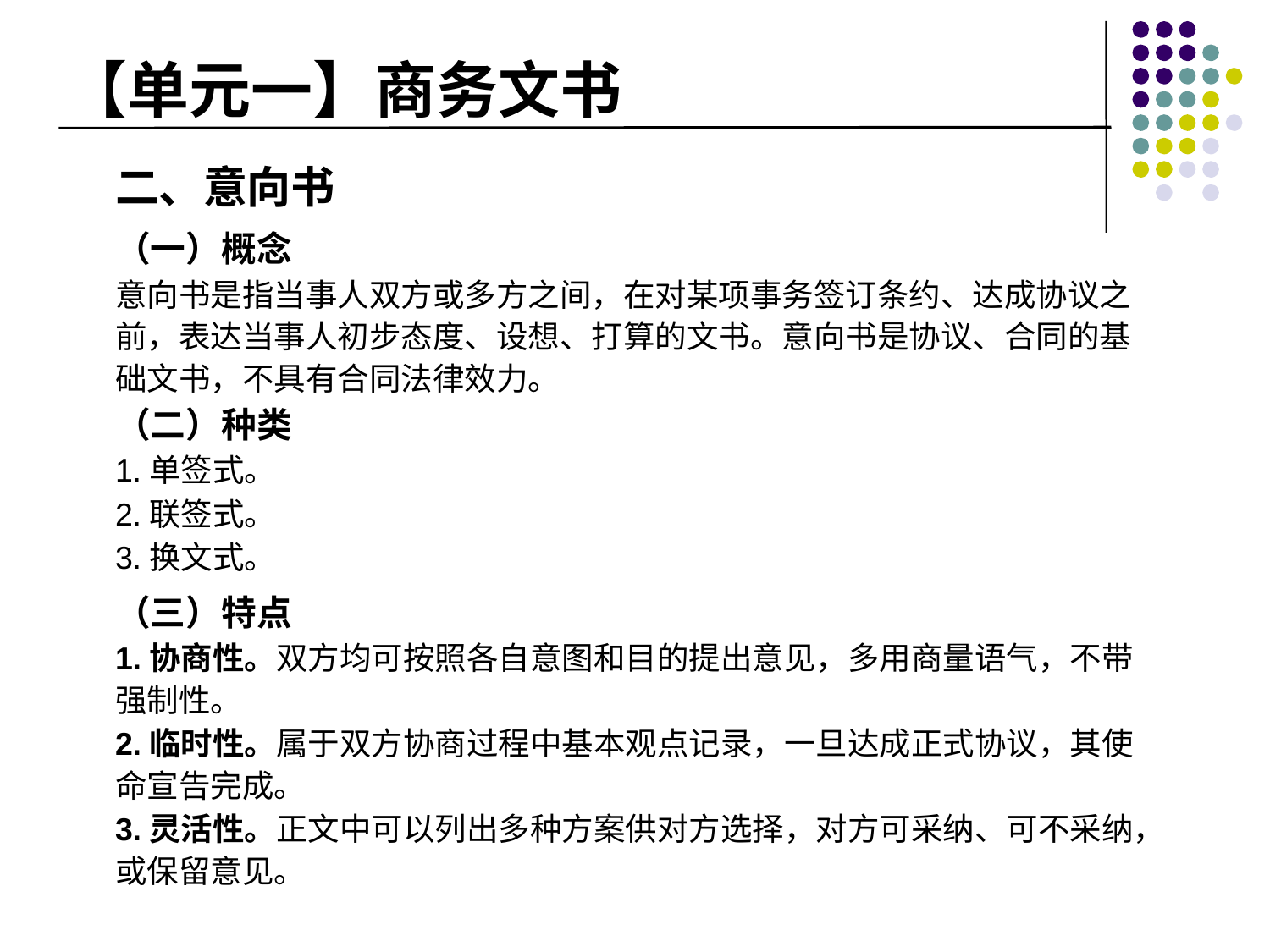

# 【单元一】商务文书
二、意向书
（一）概念
意向书是指当事人双方或多方之间，在对某项事务签订条约、达成协议之前，表达当事人初步态度、设想、打算的文书。意向书是协议、合同的基础文书，不具有合同法律效力。
（二）种类
1.单签式。
2.联签式。
3.换文式。
（三）特点
1.协商性。双方均可按照各自意图和目的提出意见，多用商量语气，不带强制性。
2.临时性。属于双方协商过程中基本观点记录，一旦达成正式协议，其使命宣告完成。
3.灵活性。正文中可以列出多种方案供对方选择，对方可采纳、可不采纳，或保留意见。